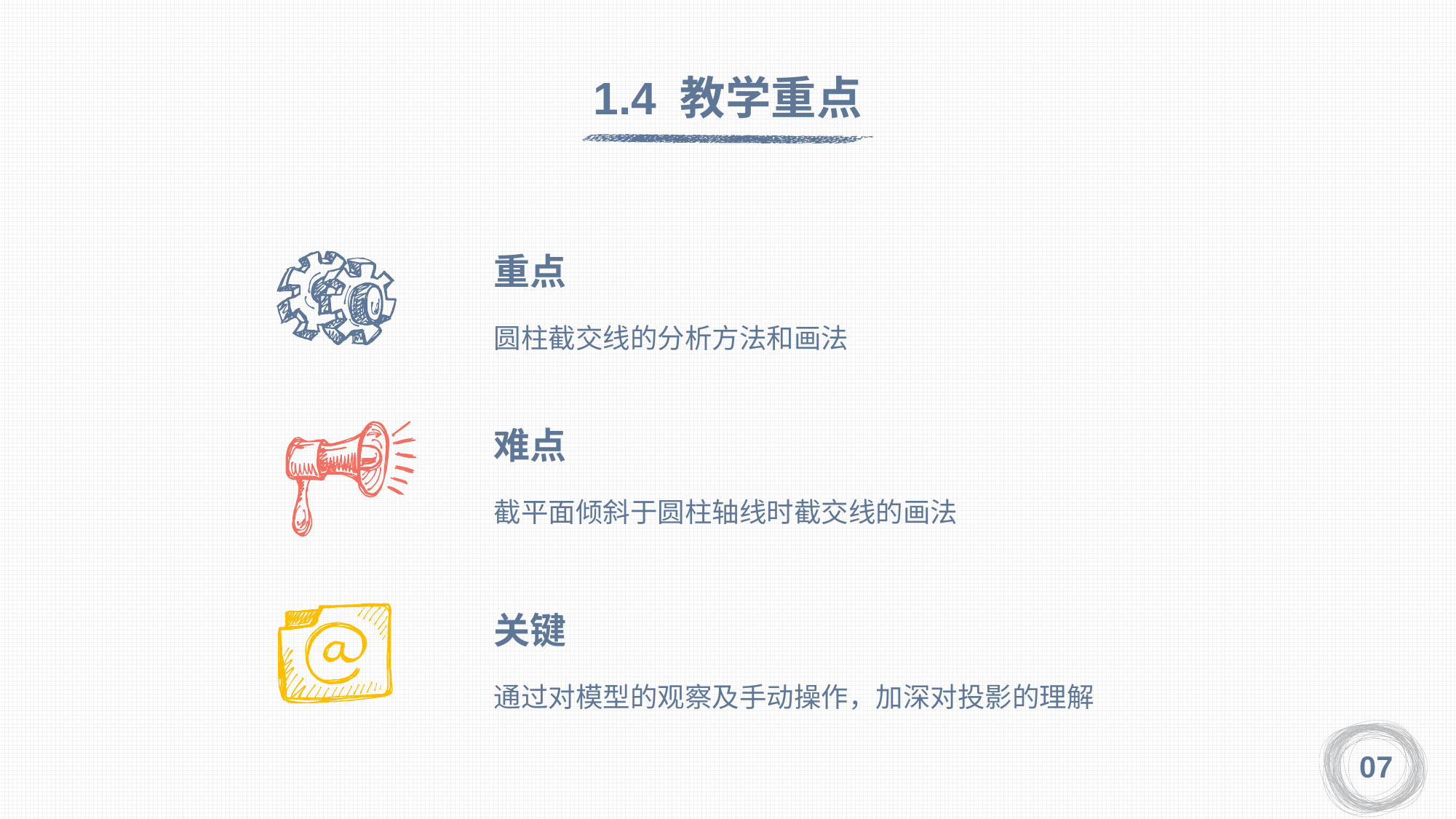

1.4 教学重点

重点
圆柱截交线的分析方法和画法

难点
截平面倾斜于圆柱轴线时截交线的画法

关键
通过对模型的观察及手动操作，加深对投影的理解

07